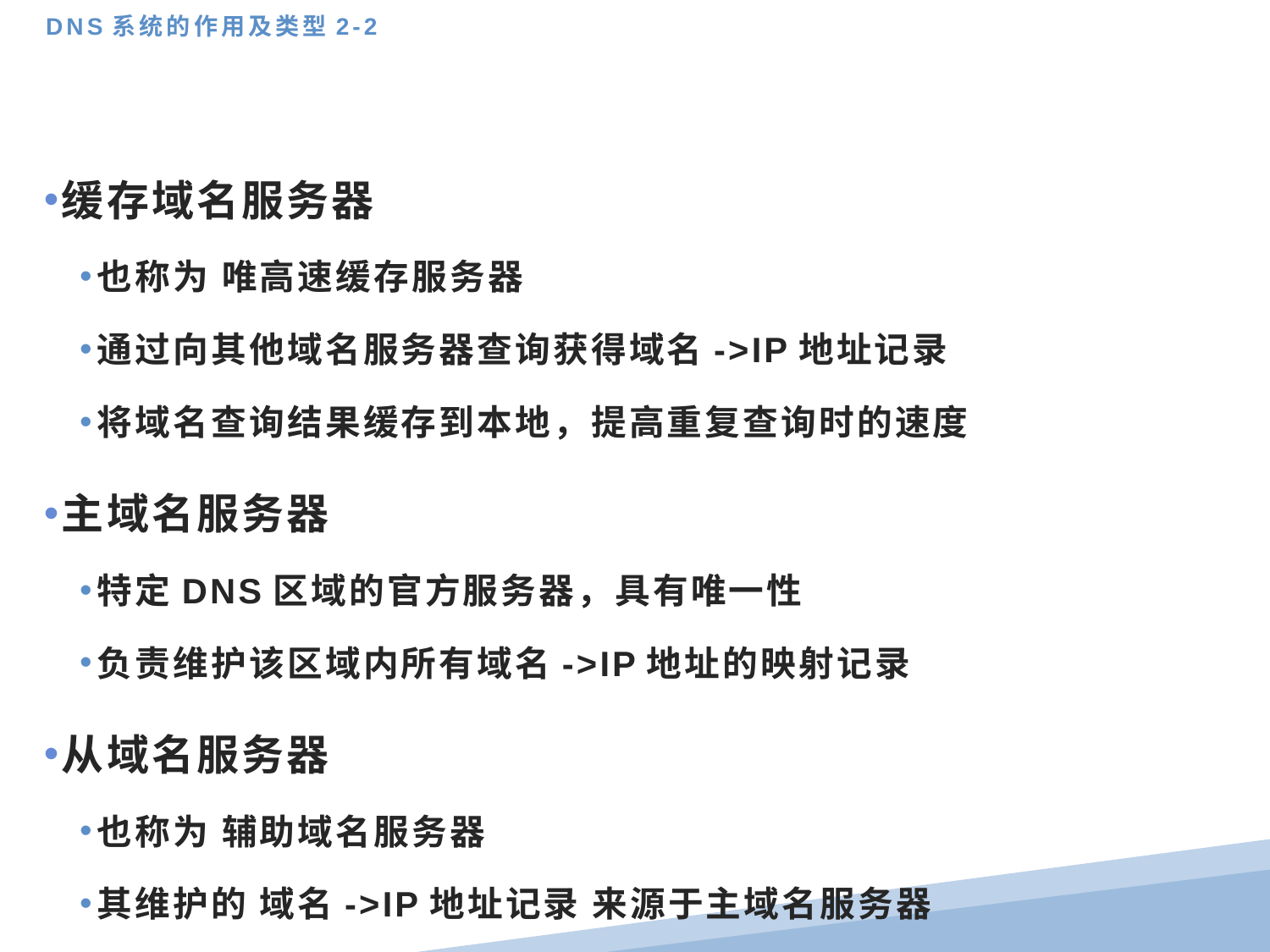

DNS系统的作用及类型2-2
缓存域名服务器
也称为 唯高速缓存服务器
通过向其他域名服务器查询获得域名->IP地址记录
将域名查询结果缓存到本地，提高重复查询时的速度
主域名服务器
特定DNS区域的官方服务器，具有唯一性
负责维护该区域内所有域名->IP地址的映射记录
从域名服务器
也称为 辅助域名服务器
其维护的 域名->IP地址记录 来源于主域名服务器